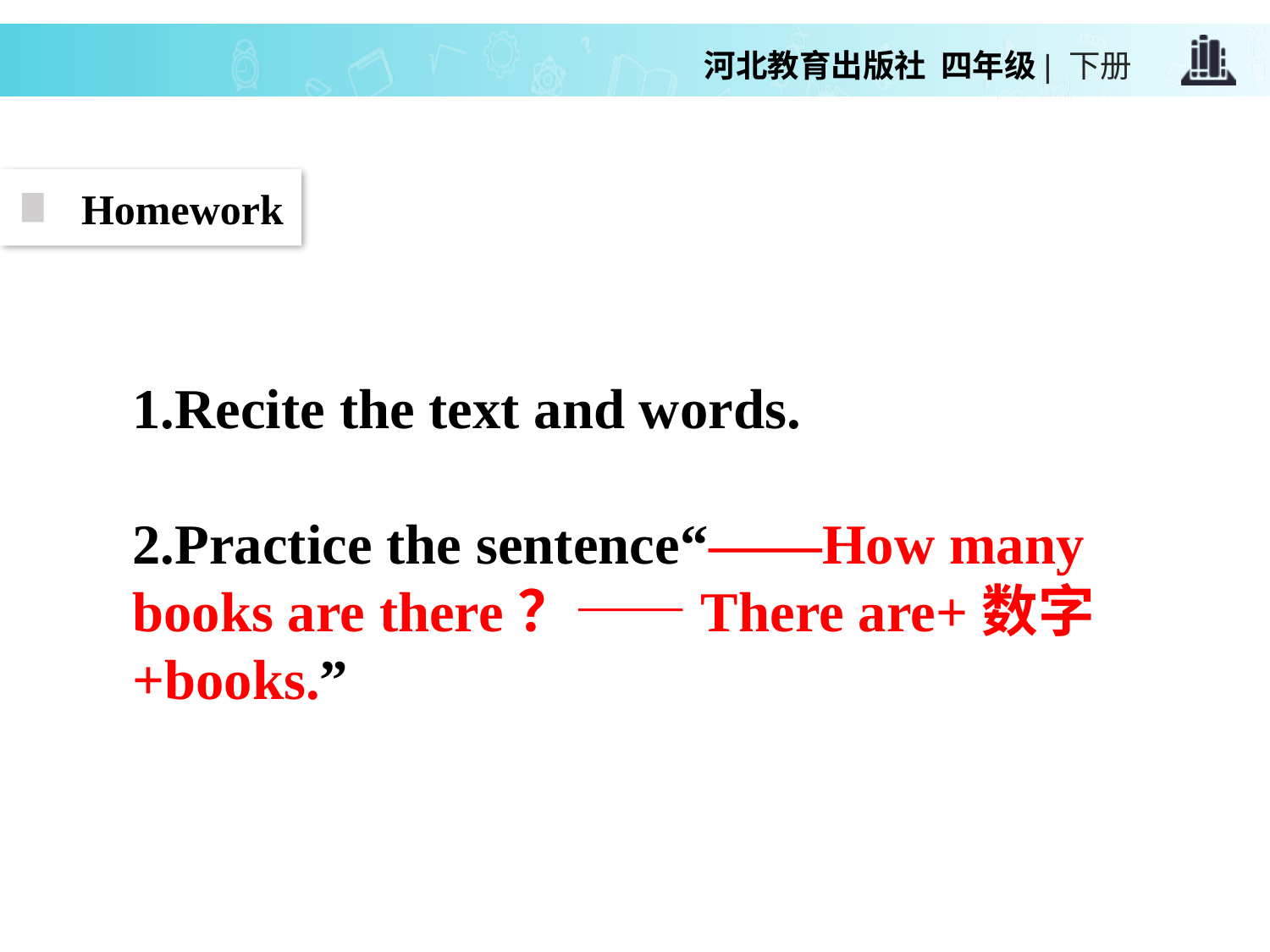

Homework

1.Recite the text and words.

2.Practice the sentence“——How many books are there？——There are+数字+books.”